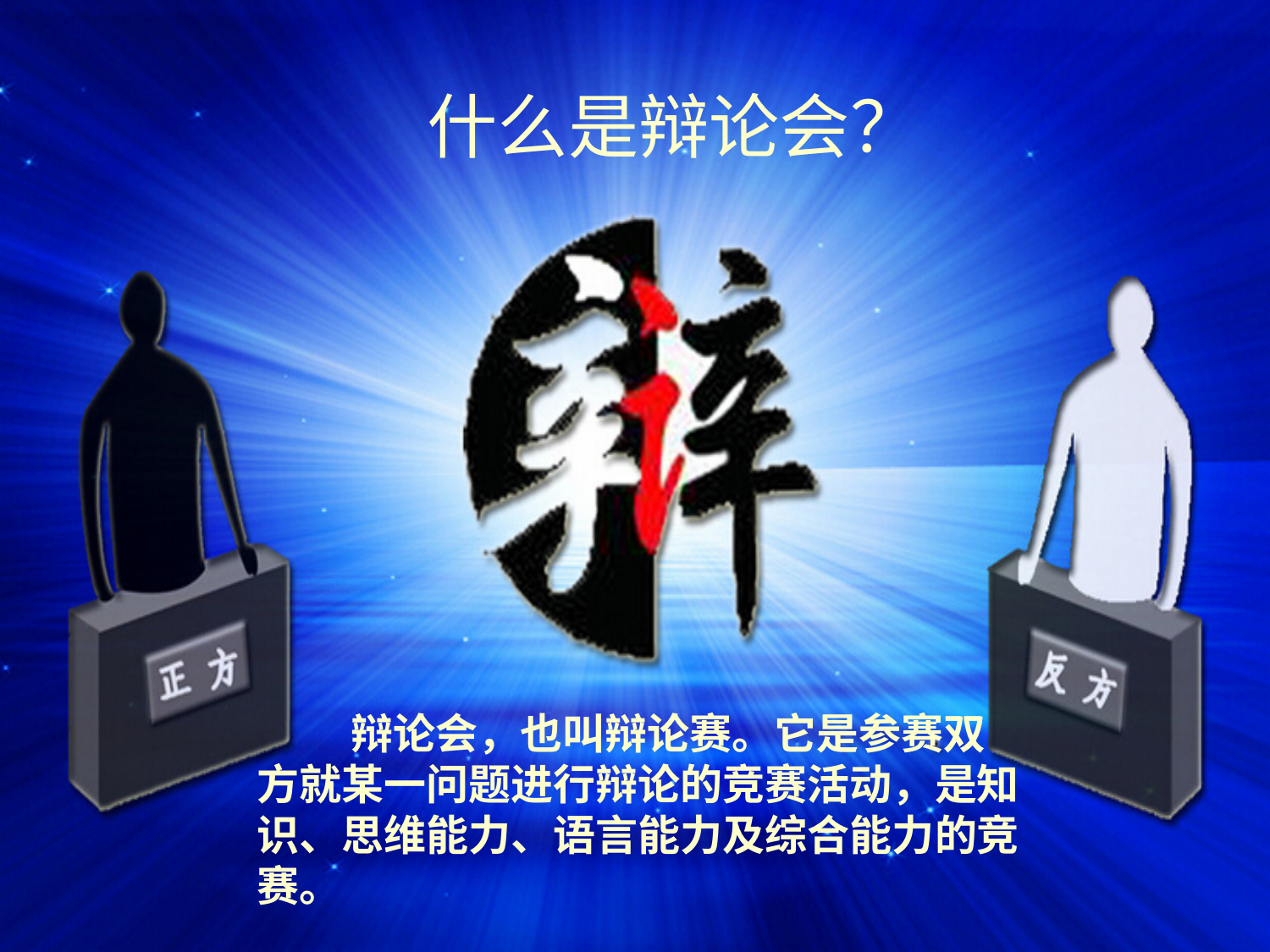

什么是辩论会？
      辩论会，也叫辩论赛。它是参赛双方就某一问题进行辩论的竞赛活动，是知识、思维能力、语言能力及综合能力的竞赛。